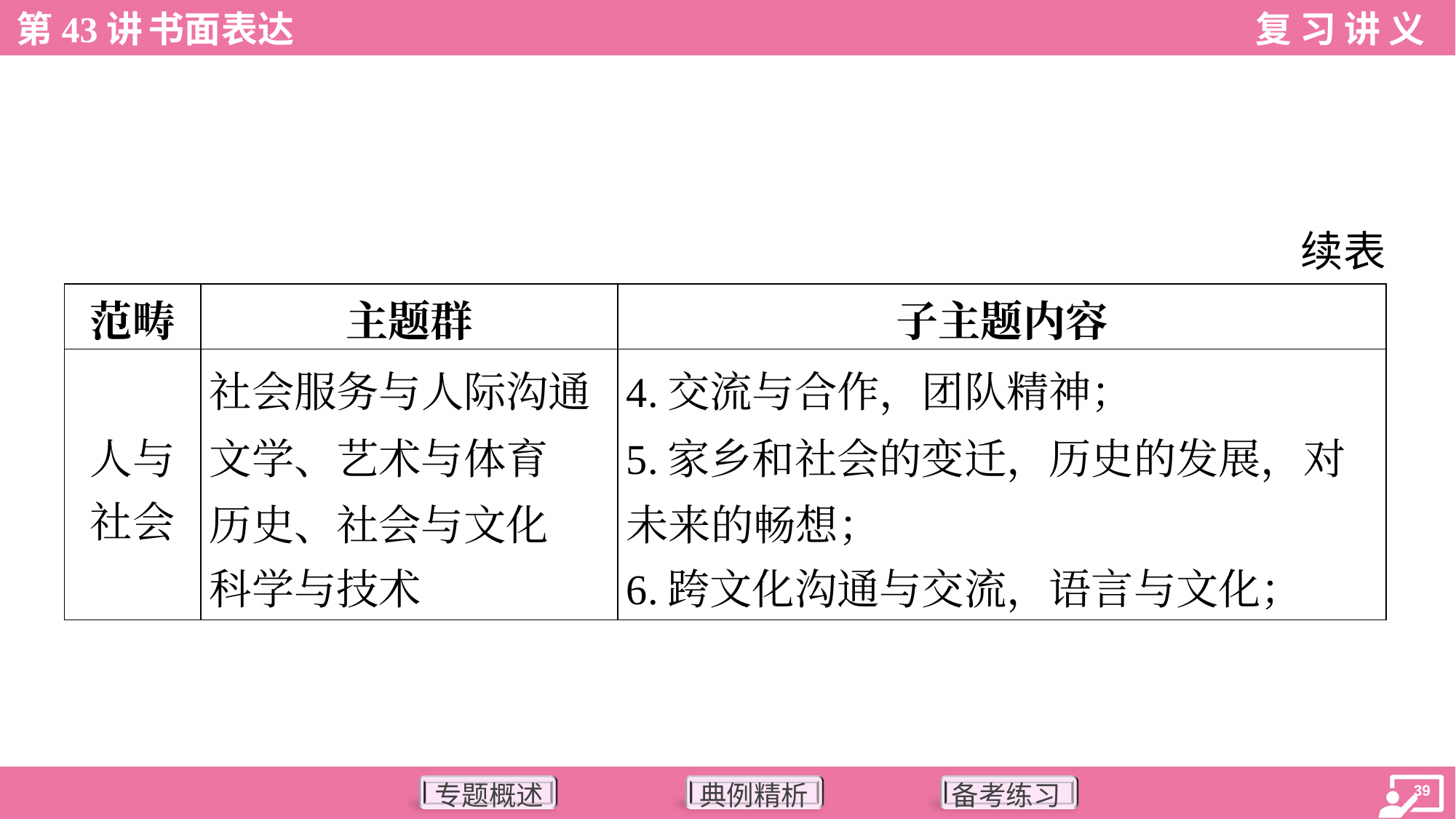

续表
| 范畴 | 主题群 | 子主题内容 |
| --- | --- | --- |
| 人与 社会 | 社会服务与人际沟通 文学、艺术与体育 历史、社会与文化 科学与技术 | 4.交流与合作，团队精神； 5.家乡和社会的变迁，历史的发展，对 未来的畅想； 6.跨文化沟通与交流，语言与文化； |